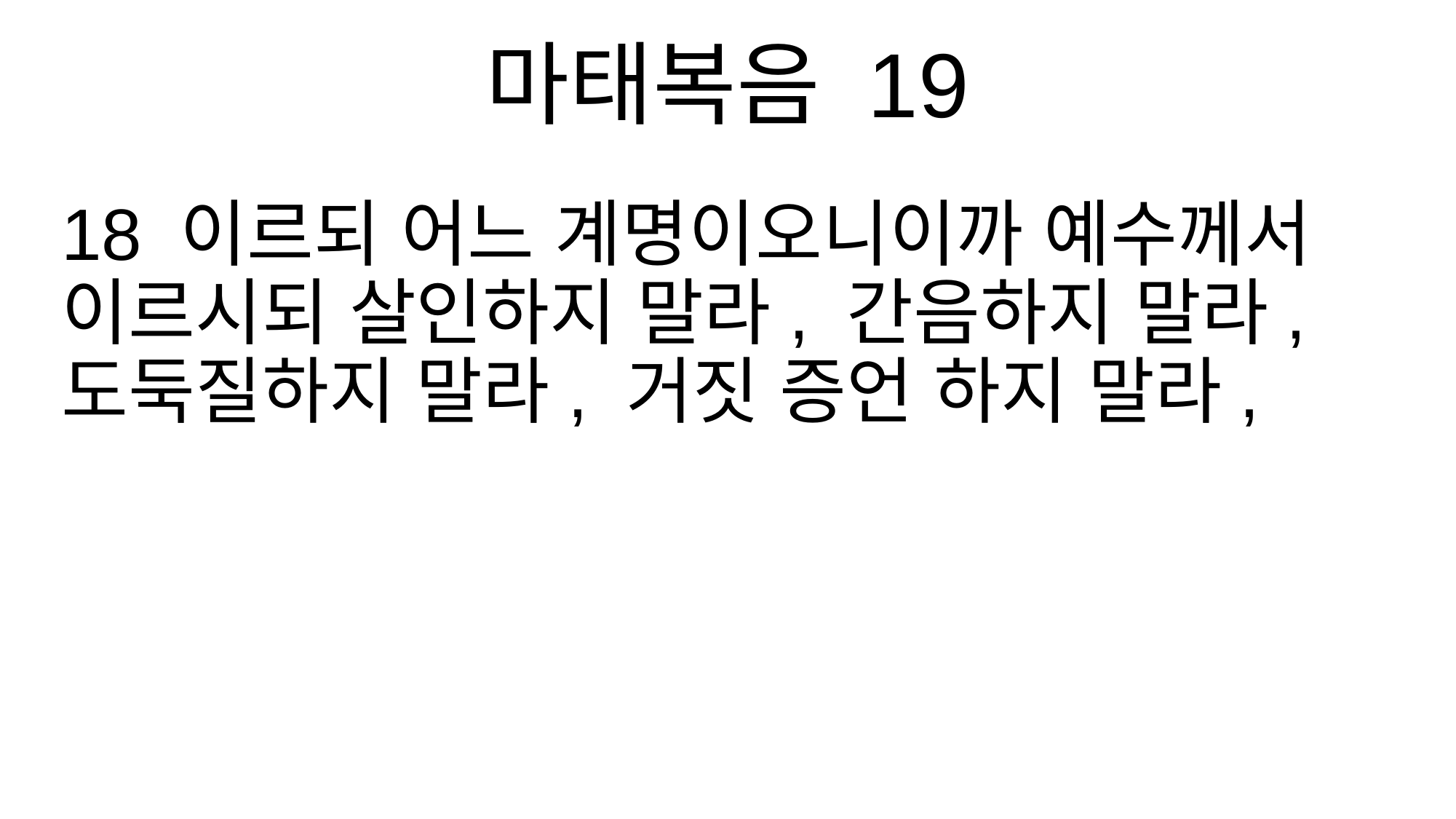

마태복음 19
18 이르되 어느 계명이오니이까 예수께서 이르시되 살인하지 말라, 간음하지 말라, 도둑질하지 말라, 거짓 증언 하지 말라,